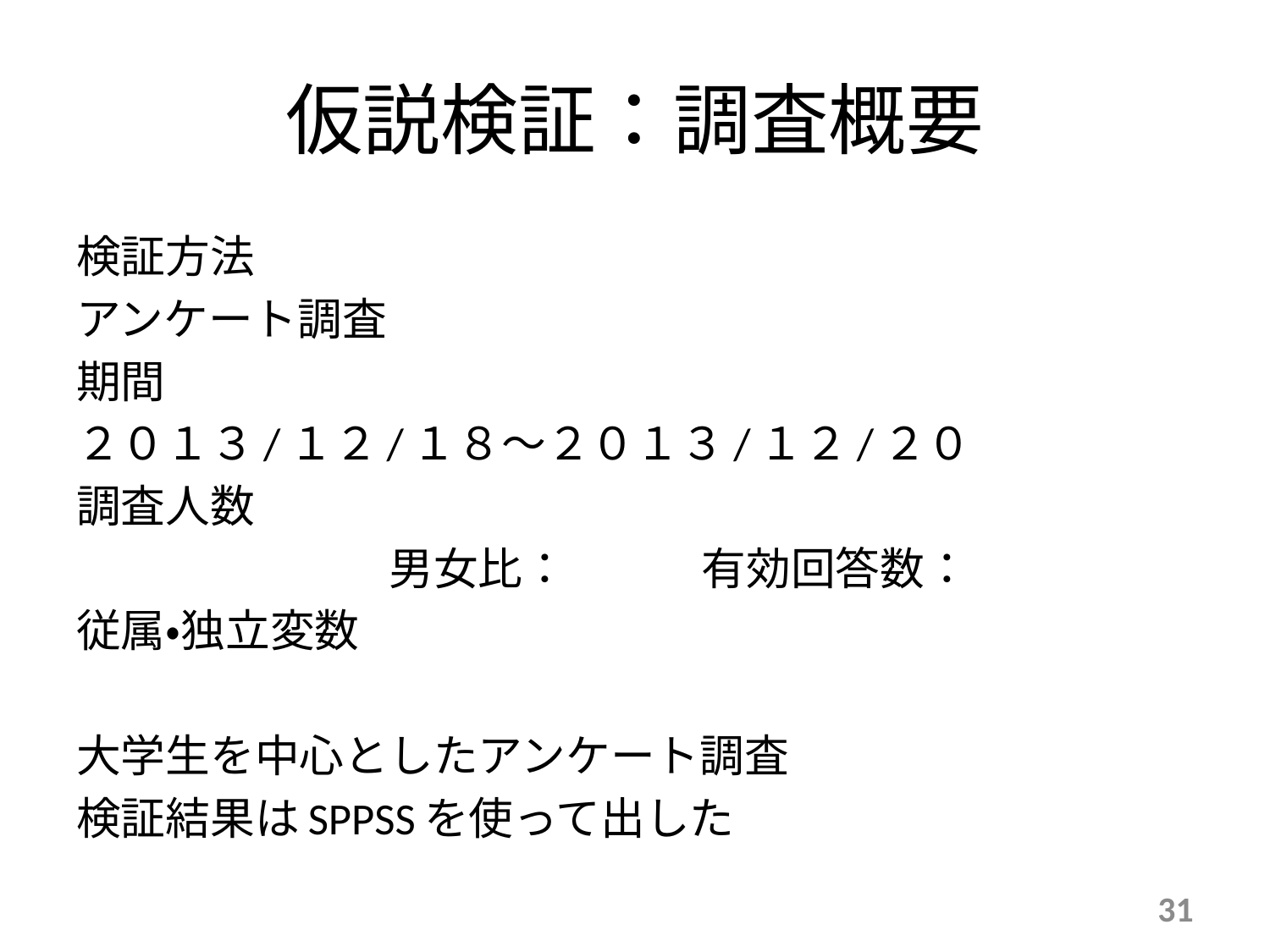

# 仮説検証：調査概要
検証方法
アンケート調査
期間
２０１３/１２/１８～２０１３/１２/２０
調査人数
　　　　　　　男女比：　　　有効回答数：
従属・独立変数

大学生を中心としたアンケート調査
検証結果はSPPSSを使って出した

31